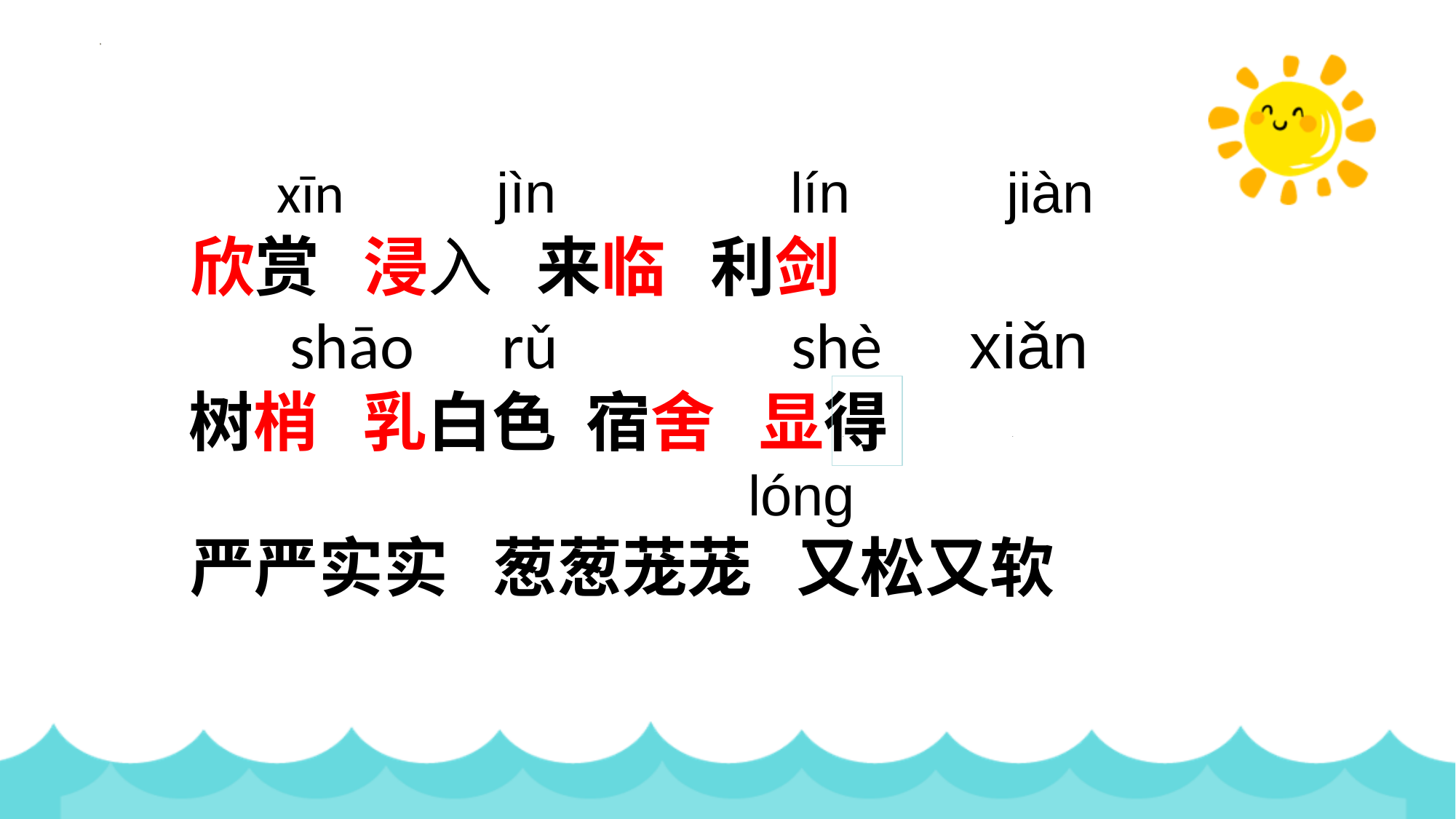

xīn            jìn               lín          jiàn
      欣赏   浸入   来临   利剑
              shāo      rǔ                shè      xiǎn
      树梢   乳白色  宿舍   显得
                                                    lónɡ
      严严实实   葱葱茏茏   又松又软

━
━